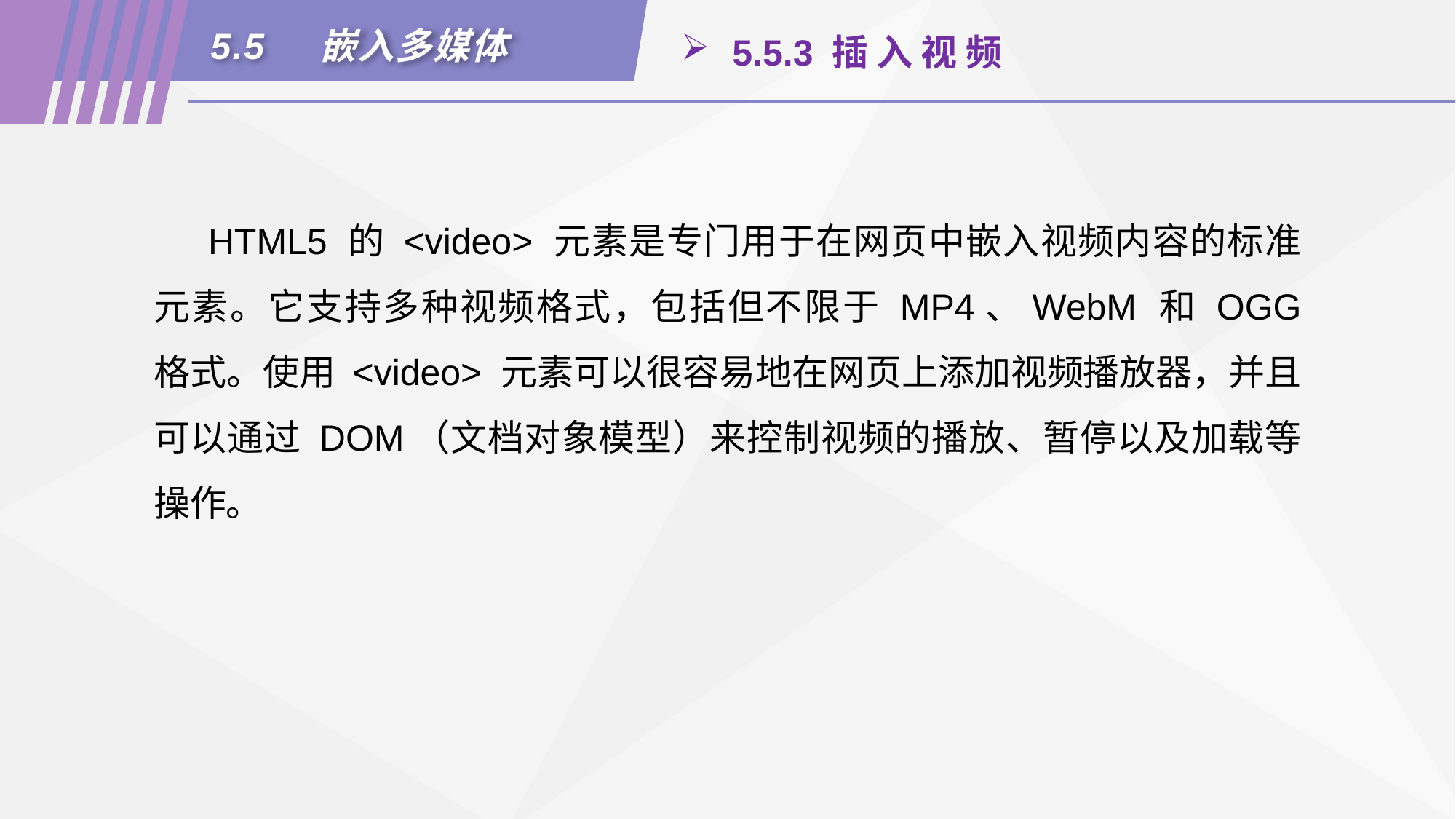

5.5	嵌入多媒体
 5.5.3 插 入 视 频
HTML5 的 <video> 元素是专门用于在网页中嵌入视频内容的标准元素。它支持多种视频格式，包括但不限于 MP4、WebM 和 OGG 格式。使用 <video> 元素可以很容易地在网页上添加视频播放器，并且可以通过 DOM（文档对象模型）来控制视频的播放、暂停以及加载等操作。